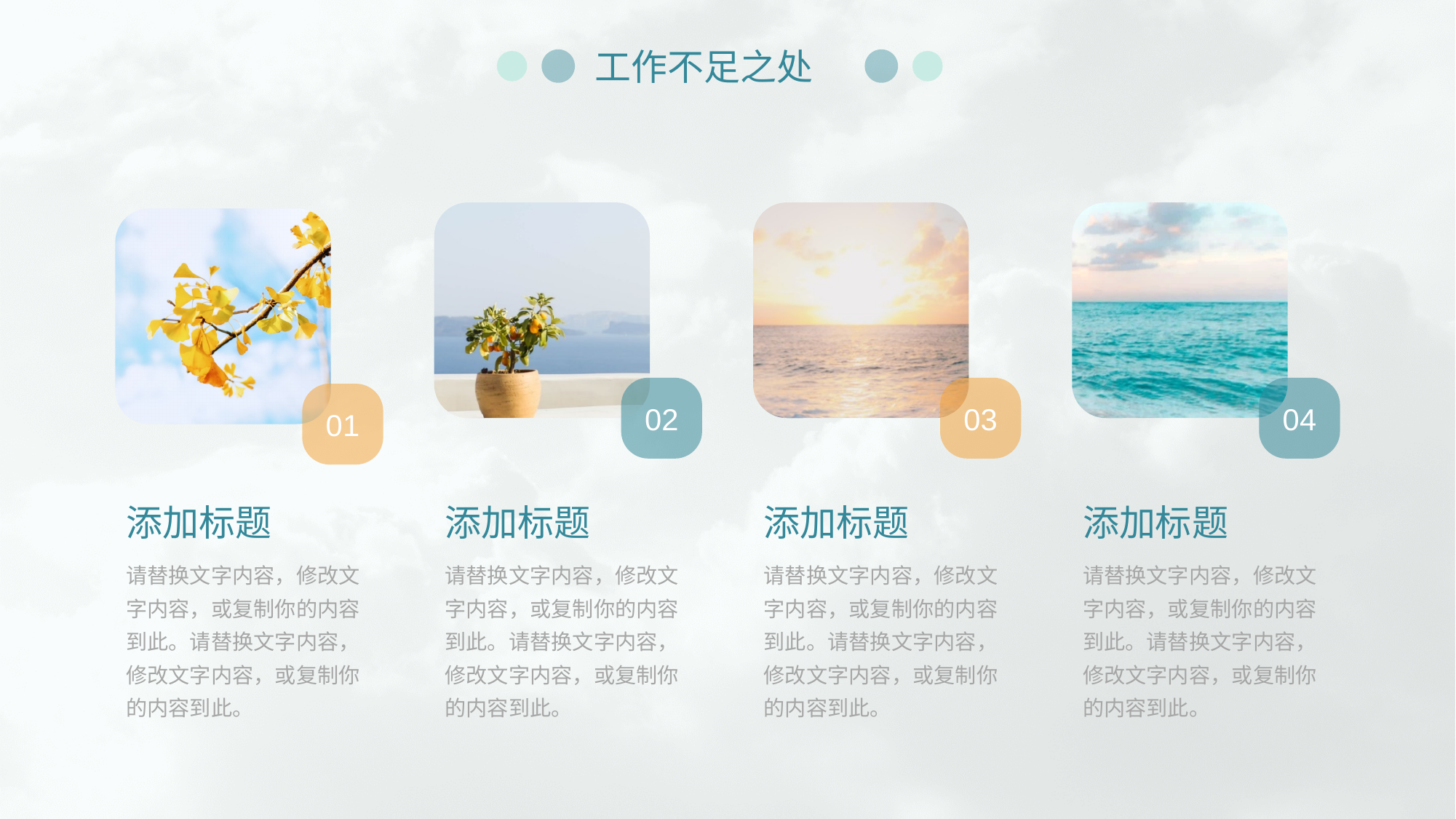

工作不足之处

02

03

04

01
添加标题
请替换文字内容，修改文字内容，或复制你的内容到此。请替换文字内容，修改文字内容，或复制你的内容到此。
添加标题
请替换文字内容，修改文字内容，或复制你的内容到此。请替换文字内容，修改文字内容，或复制你的内容到此。
添加标题
请替换文字内容，修改文字内容，或复制你的内容到此。请替换文字内容，修改文字内容，或复制你的内容到此。
添加标题
请替换文字内容，修改文字内容，或复制你的内容到此。请替换文字内容，修改文字内容，或复制你的内容到此。